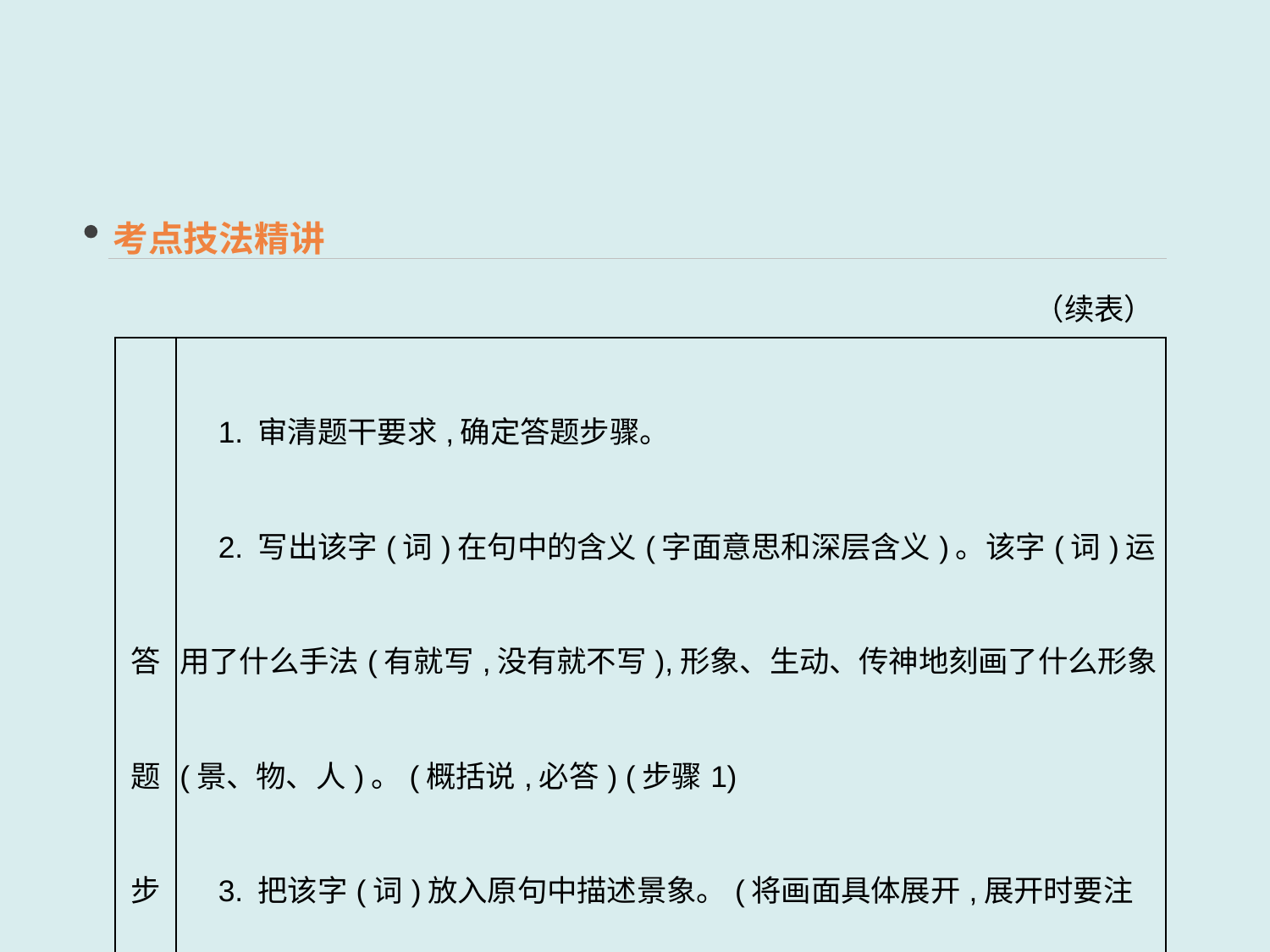

考点技法精讲

（续表）
| 答题步骤 | 1. 审清题干要求,确定答题步骤。 　2. 写出该字(词)在句中的含义(字面意思和深层含义)。该字(词)运用了什么手法(有就写,没有就不写),形象、生动、传神地刻画了什么形象(景、物、人)。(概括说,必答) (步骤1) 　3. 把该字(词)放入原句中描述景象。(将画面具体展开,展开时要注意突出画面特征,分值少的题可省略这步) (步骤2) 　4. 点出该字(词)烘托了怎样的意境,或表达了怎样的感情或哲理。(必答) (步骤3) |
| --- | --- |